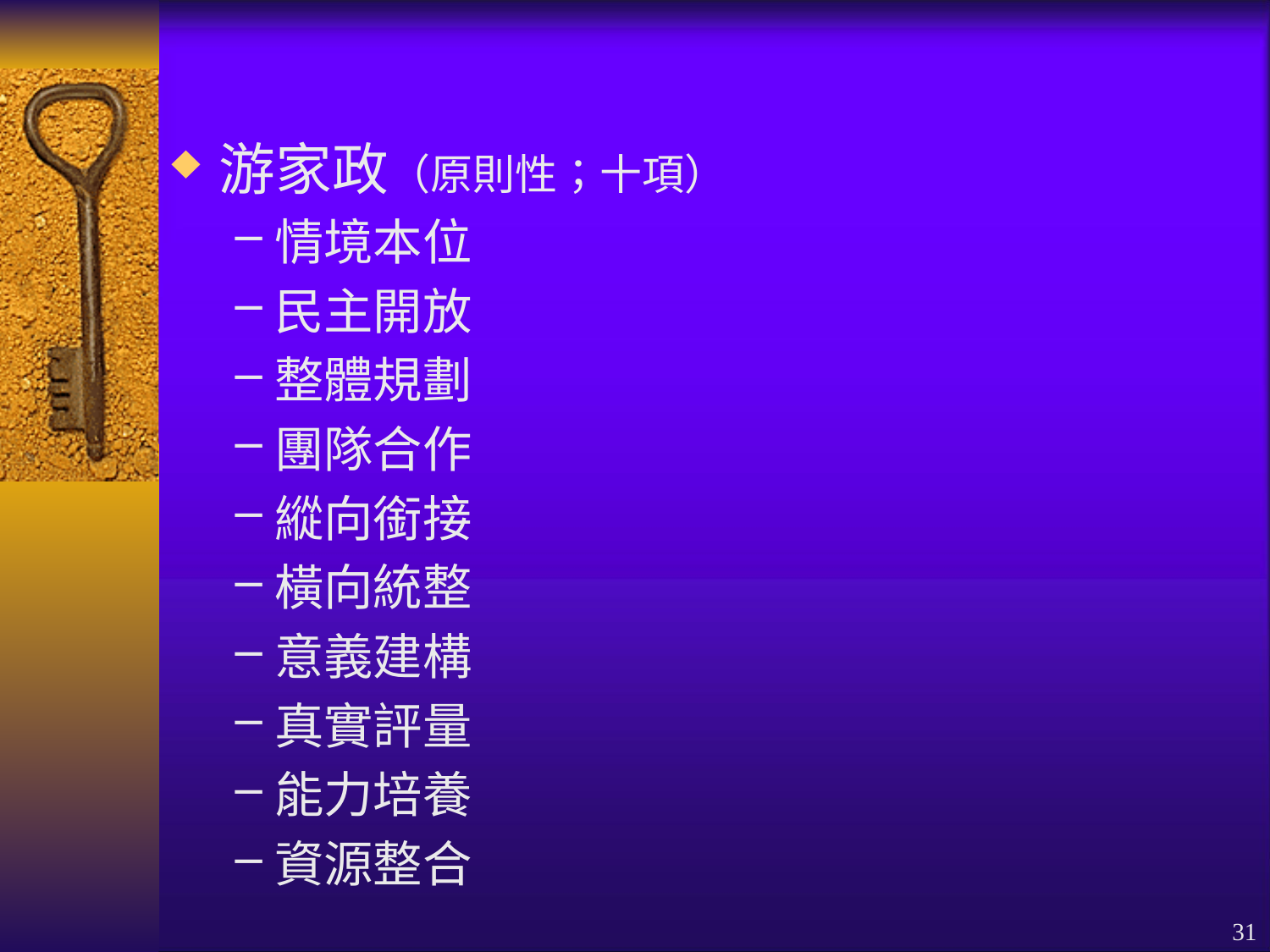

游家政（原則性；十項）
情境本位
民主開放
整體規劃
團隊合作
縱向銜接
橫向統整
意義建構
真實評量
能力培養
資源整合
31